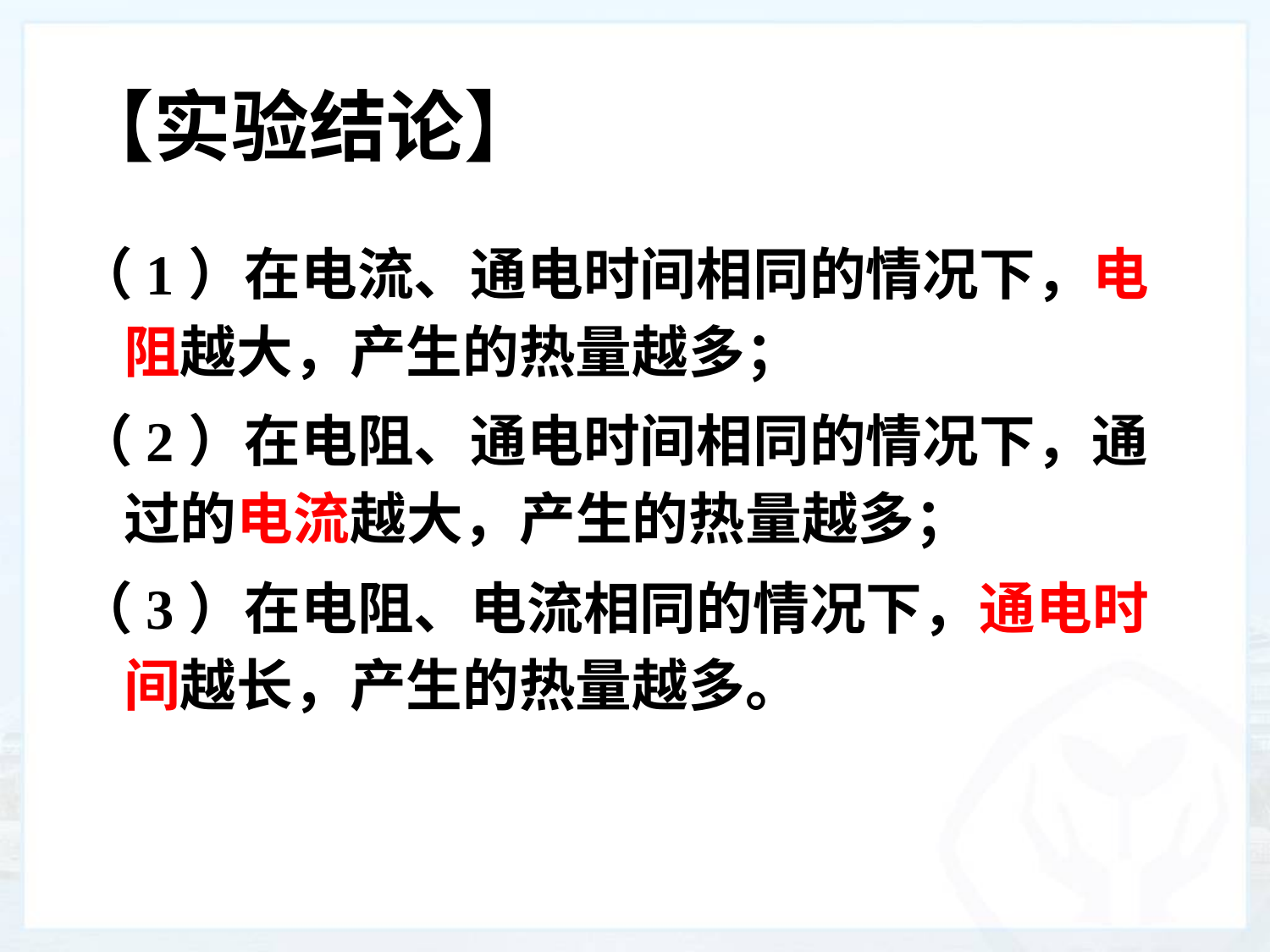

# 【实验结论】
（1）在电流、通电时间相同的情况下，电阻越大，产生的热量越多；
（2）在电阻、通电时间相同的情况下，通过的电流越大，产生的热量越多；
（3）在电阻、电流相同的情况下，通电时间越长，产生的热量越多。